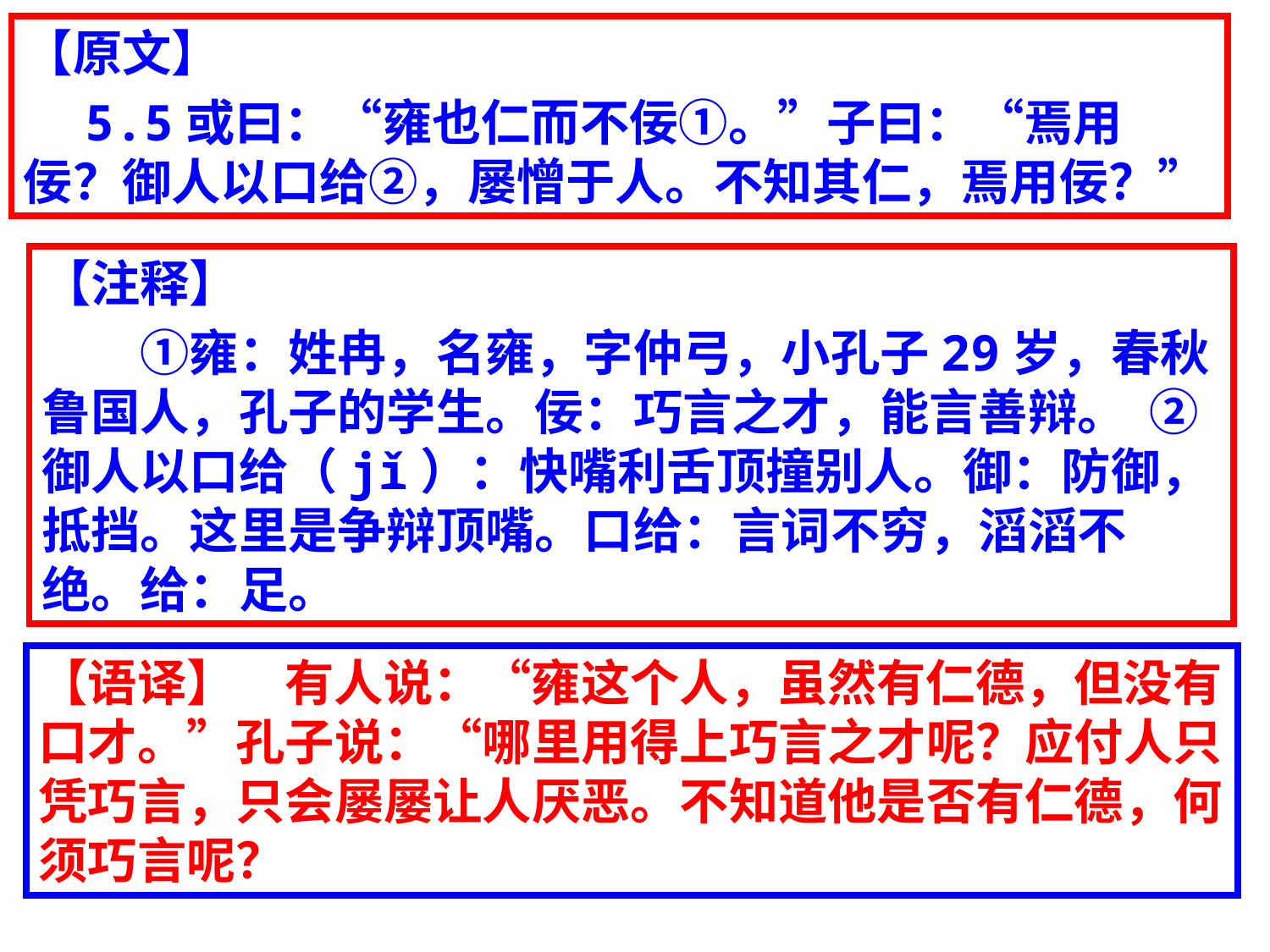

【原文】
　5.5或曰：“雍也仁而不佞①。”子曰：“焉用佞？御人以口给②，屡憎于人。不知其仁，焉用佞？”
【注释】
　　①雍：姓冉，名雍，字仲弓，小孔子29岁，春秋鲁国人，孔子的学生。佞：巧言之才，能言善辩。  ②御人以口给（jǐ）：快嘴利舌顶撞别人。御：防御，抵挡。这里是争辩顶嘴。口给：言词不穷，滔滔不绝。给：足。
【语译】　有人说：“雍这个人，虽然有仁德，但没有口才。”孔子说：“哪里用得上巧言之才呢？应付人只凭巧言，只会屡屡让人厌恶。不知道他是否有仁德，何须巧言呢？